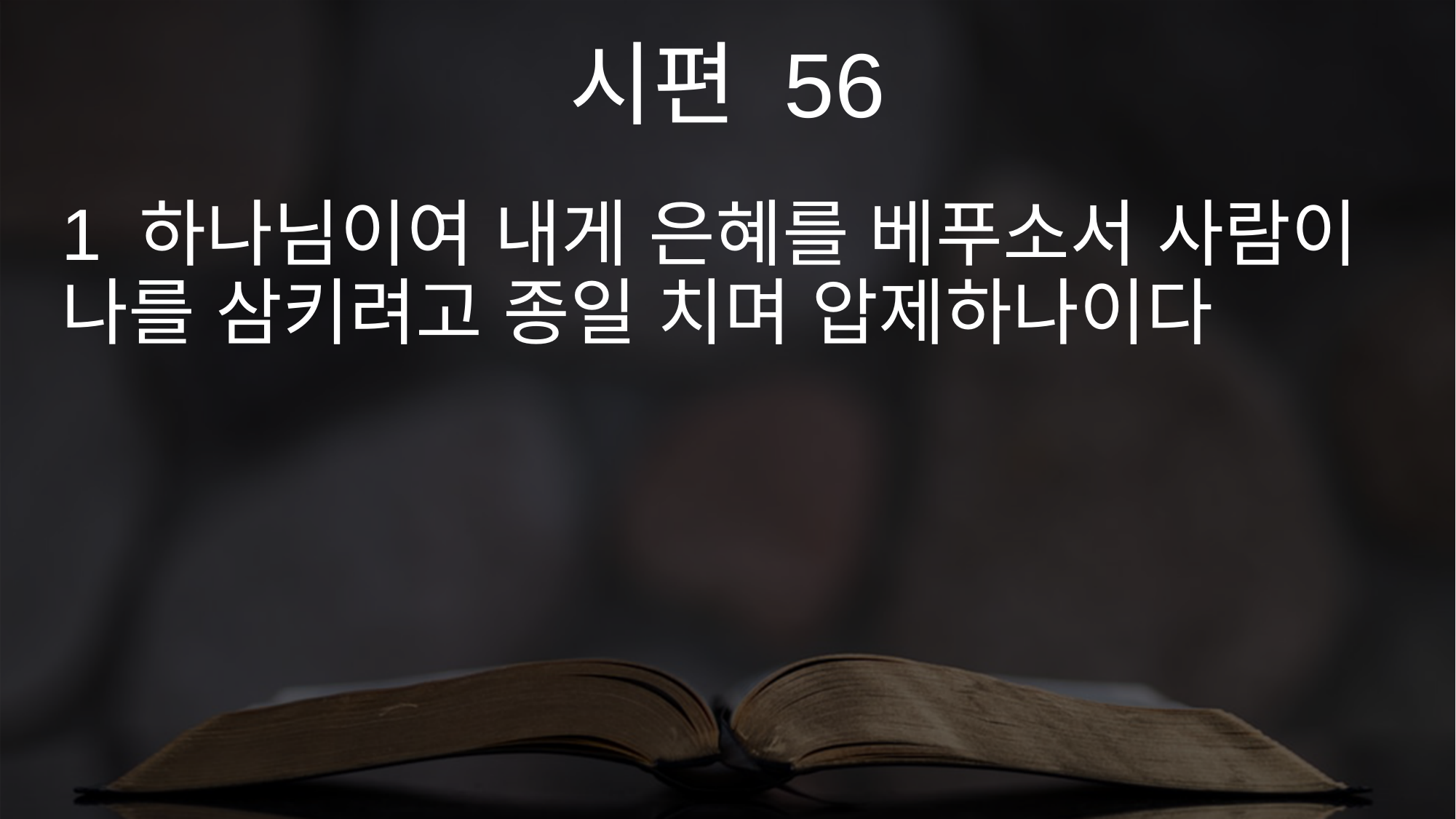

시편 56
1 하나님이여 내게 은혜를 베푸소서 사람이 나를 삼키려고 종일 치며 압제하나이다